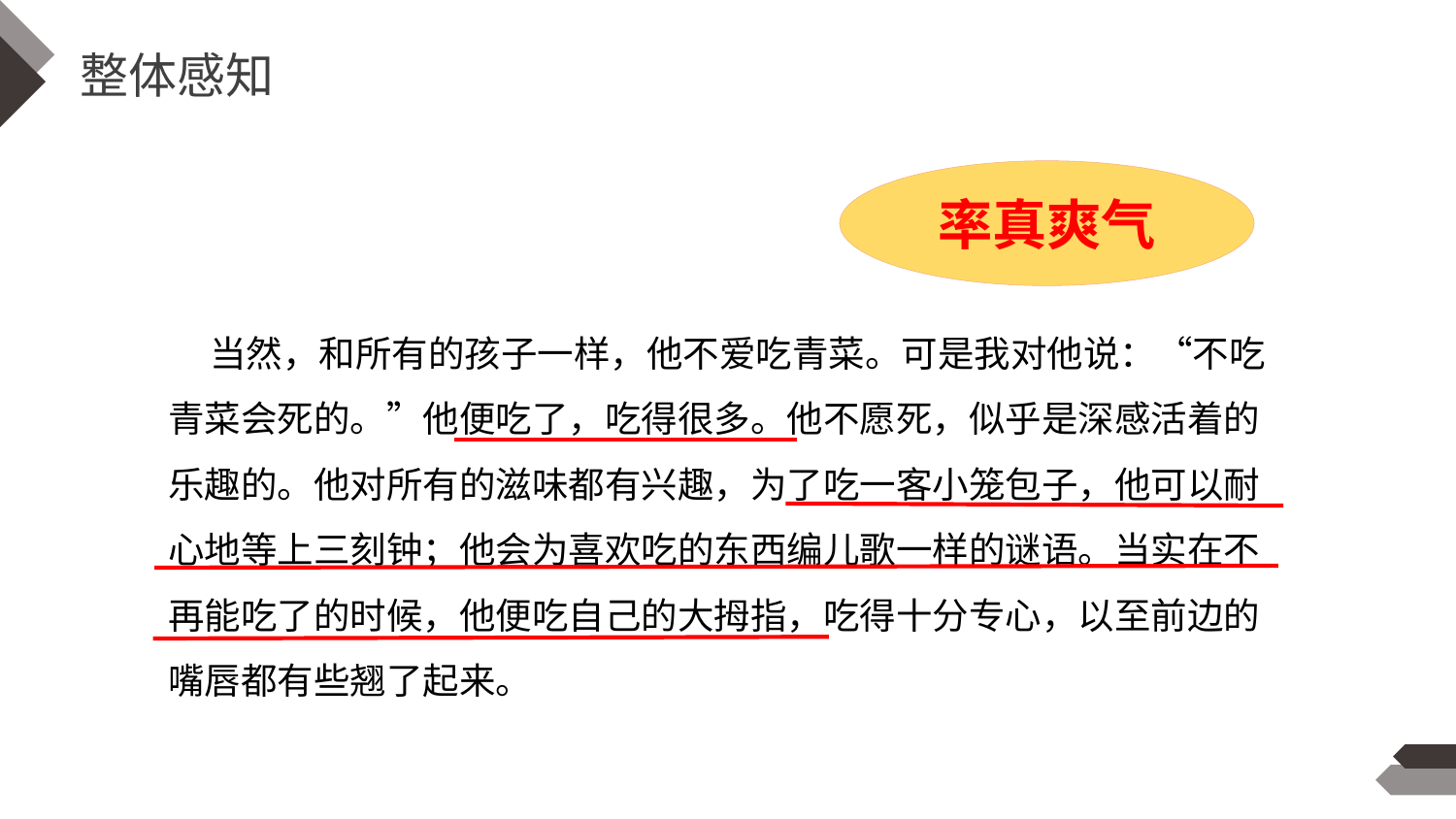

整体感知
率真爽气
    当然，和所有的孩子一样，他不爱吃青菜。可是我对他说：“不吃青菜会死的。”他便吃了，吃得很多。他不愿死，似乎是深感活着的乐趣的。他对所有的滋味都有兴趣，为了吃一客小笼包子，他可以耐心地等上三刻钟；他会为喜欢吃的东西编儿歌一样的谜语。当实在不再能吃了的时候，他便吃自己的大拇指，吃得十分专心，以至前边的嘴唇都有些翘了起来。